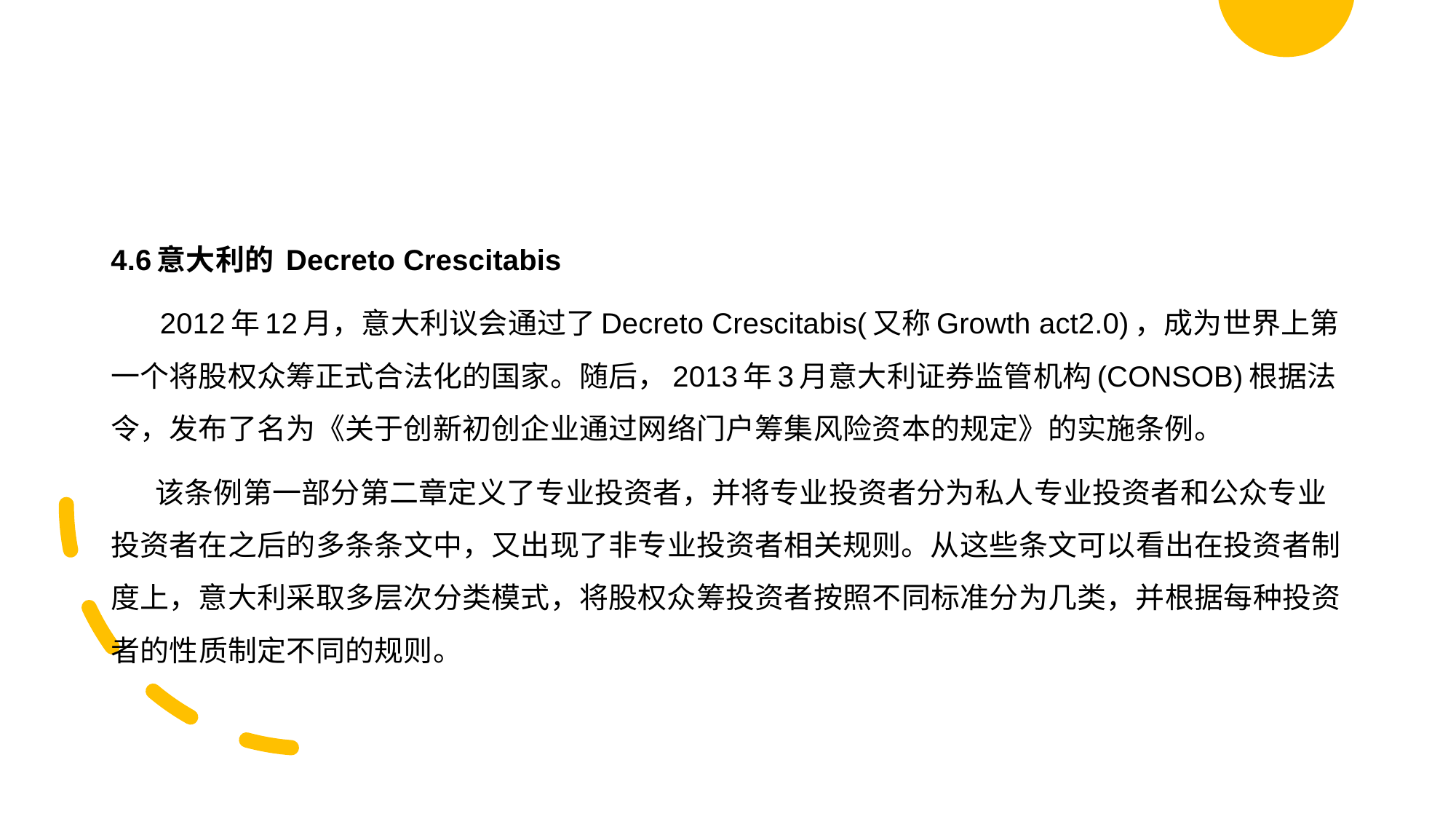

#
4.6意大利的 Decreto Crescitabis
      2012年12月，意大利议会通过了Decreto Crescitabis(又称Growth act2.0)，成为世界上第一个将股权众筹正式合法化的国家。随后，2013年3月意大利证券监管机构(CONSOB)根据法令，发布了名为《关于创新初创企业通过网络门户筹集风险资本的规定》的实施条例。
      该条例第一部分第二章定义了专业投资者，并将专业投资者分为私人专业投资者和公众专业投资者在之后的多条条文中，又出现了非专业投资者相关规则。从这些条文可以看出在投资者制度上，意大利采取多层次分类模式，将股权众筹投资者按照不同标准分为几类，并根据每种投资者的性质制定不同的规则。